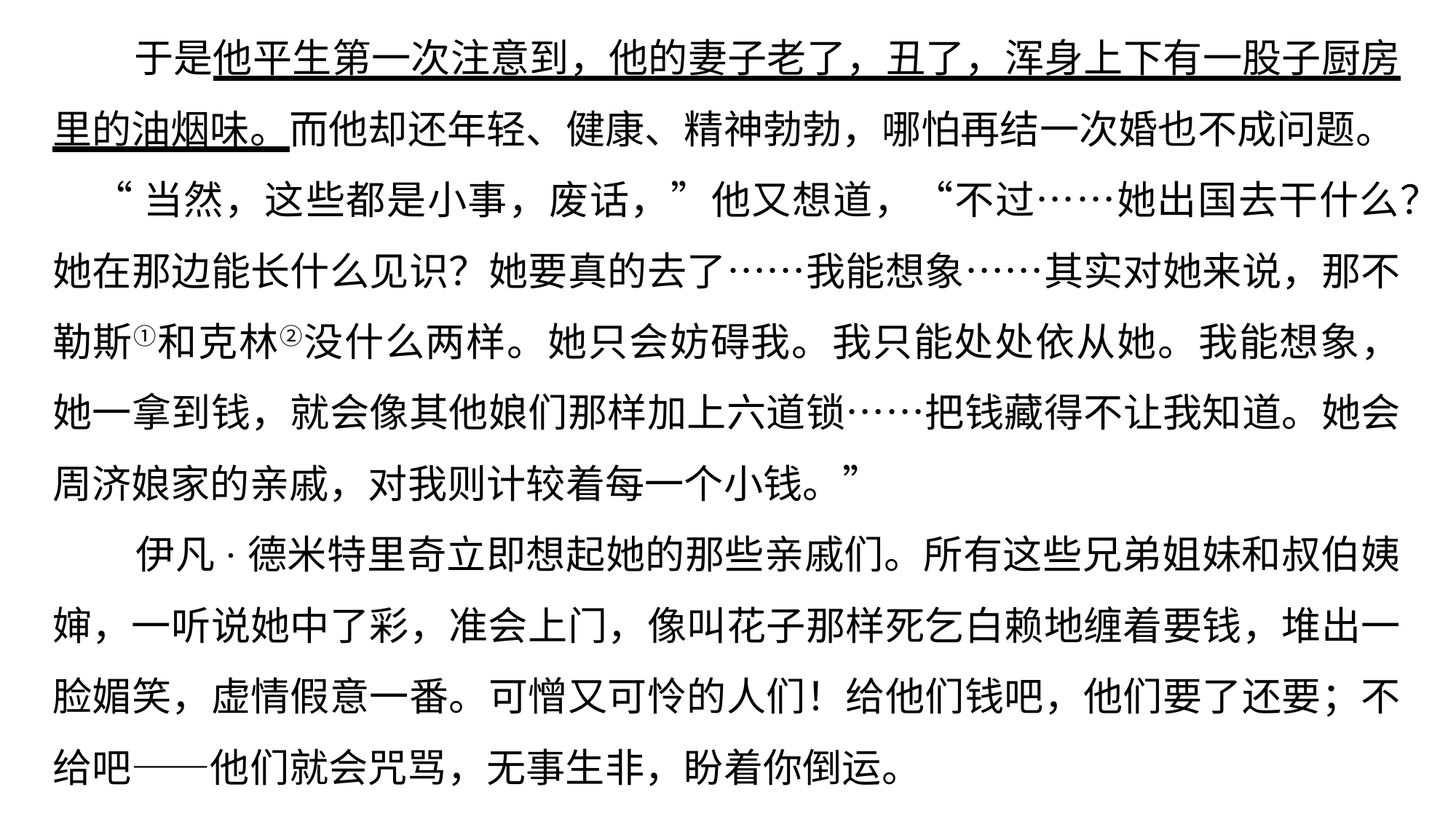

于是他平生第一次注意到，他的妻子老了，丑了，浑身上下有一股子厨房里的油烟味。而他却还年轻、健康、精神勃勃，哪怕再结一次婚也不成问题。
    “当然，这些都是小事，废话，”他又想道，“不过……她出国去干什么？她在那边能长什么见识？她要真的去了……我能想象……其实对她来说，那不勒斯①和克林②没什么两样。她只会妨碍我。我只能处处依从她。我能想象，她一拿到钱，就会像其他娘们那样加上六道锁……把钱藏得不让我知道。她会周济娘家的亲戚，对我则计较着每一个小钱。”
        伊凡·德米特里奇立即想起她的那些亲戚们。所有这些兄弟姐妹和叔伯姨婶，一听说她中了彩，准会上门，像叫花子那样死乞白赖地缠着要钱，堆出一脸媚笑，虚情假意一番。可憎又可怜的人们！给他们钱吧，他们要了还要；不给吧——他们就会咒骂，无事生非，盼着你倒运。